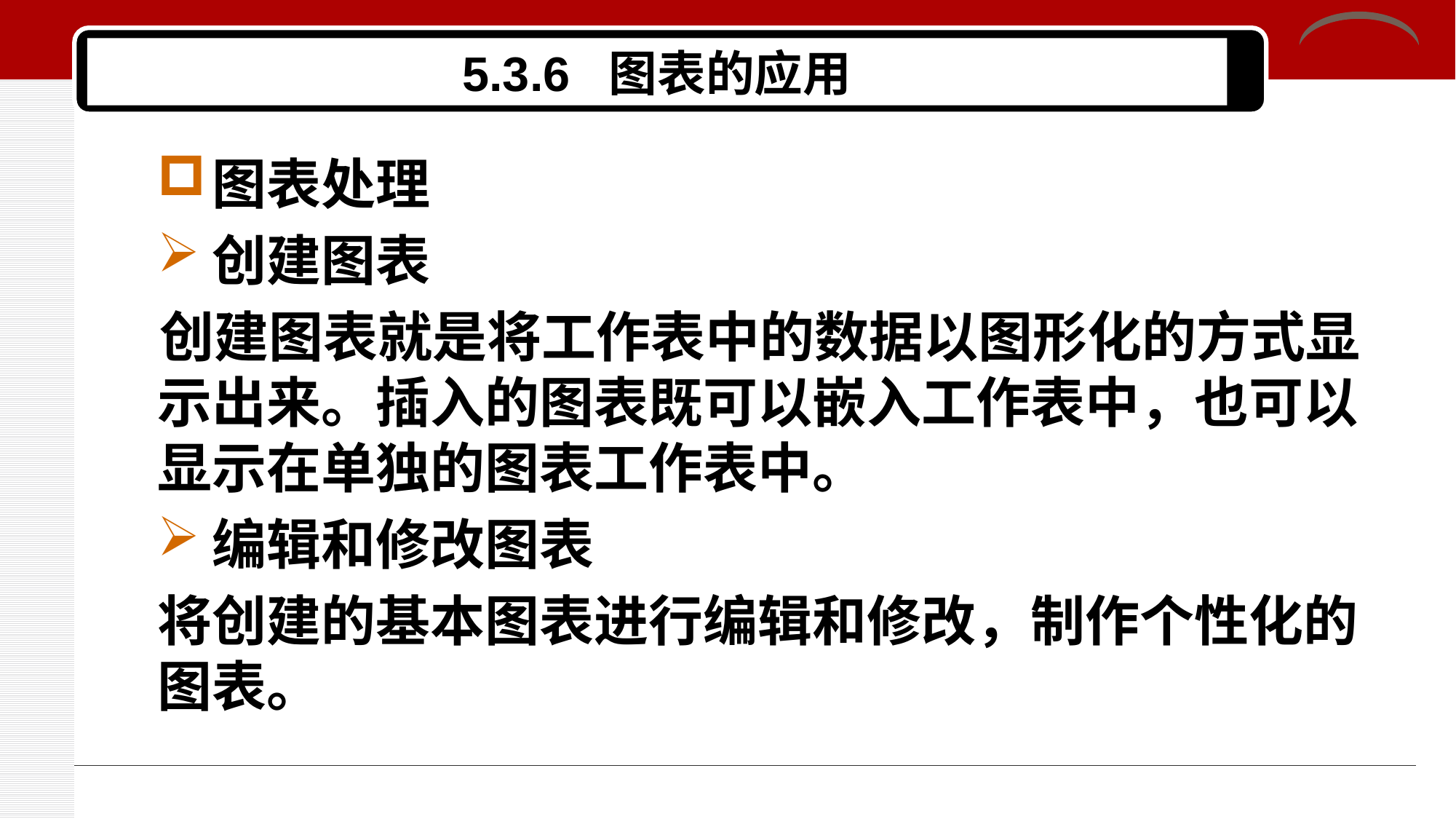

# 5.3.6  图表的应用
图表处理
创建图表
创建图表就是将工作表中的数据以图形化的方式显示出来。插入的图表既可以嵌入工作表中，也可以显示在单独的图表工作表中。
编辑和修改图表
将创建的基本图表进行编辑和修改，制作个性化的图表。